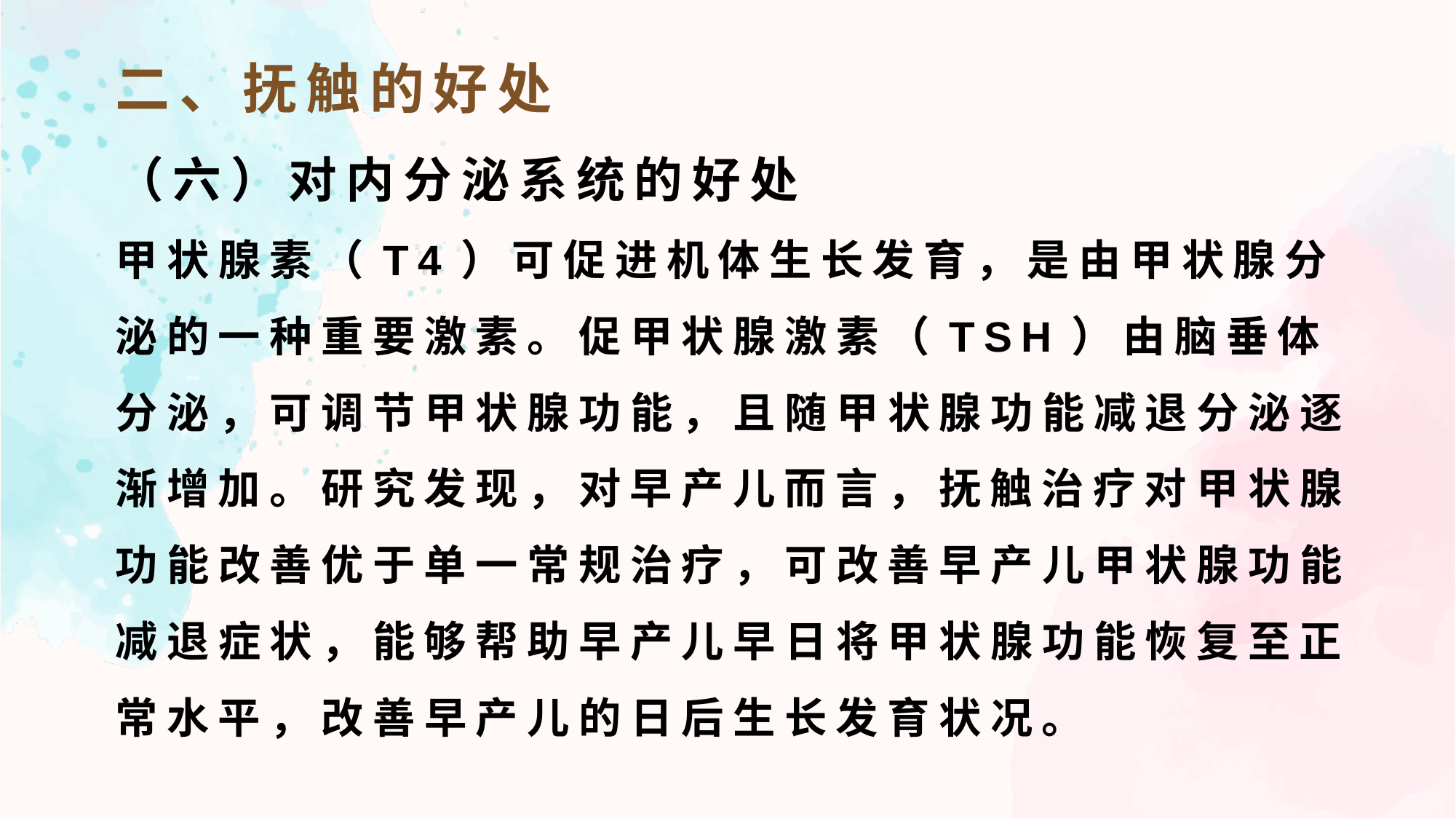

二、抚触的好处
（六）对内分泌系统的好处
甲状腺素（T4）可促进机体生长发育，是由甲状腺分泌的一种重要激素。促甲状腺激素（TSH）由脑垂体分泌，可调节甲状腺功能，且随甲状腺功能减退分泌逐渐增加。研究发现，对早产儿而言，抚触治疗对甲状腺功能改善优于单一常规治疗，可改善早产儿甲状腺功能减退症状，能够帮助早产儿早日将甲状腺功能恢复至正常水平，改善早产儿的日后生长发育状况。